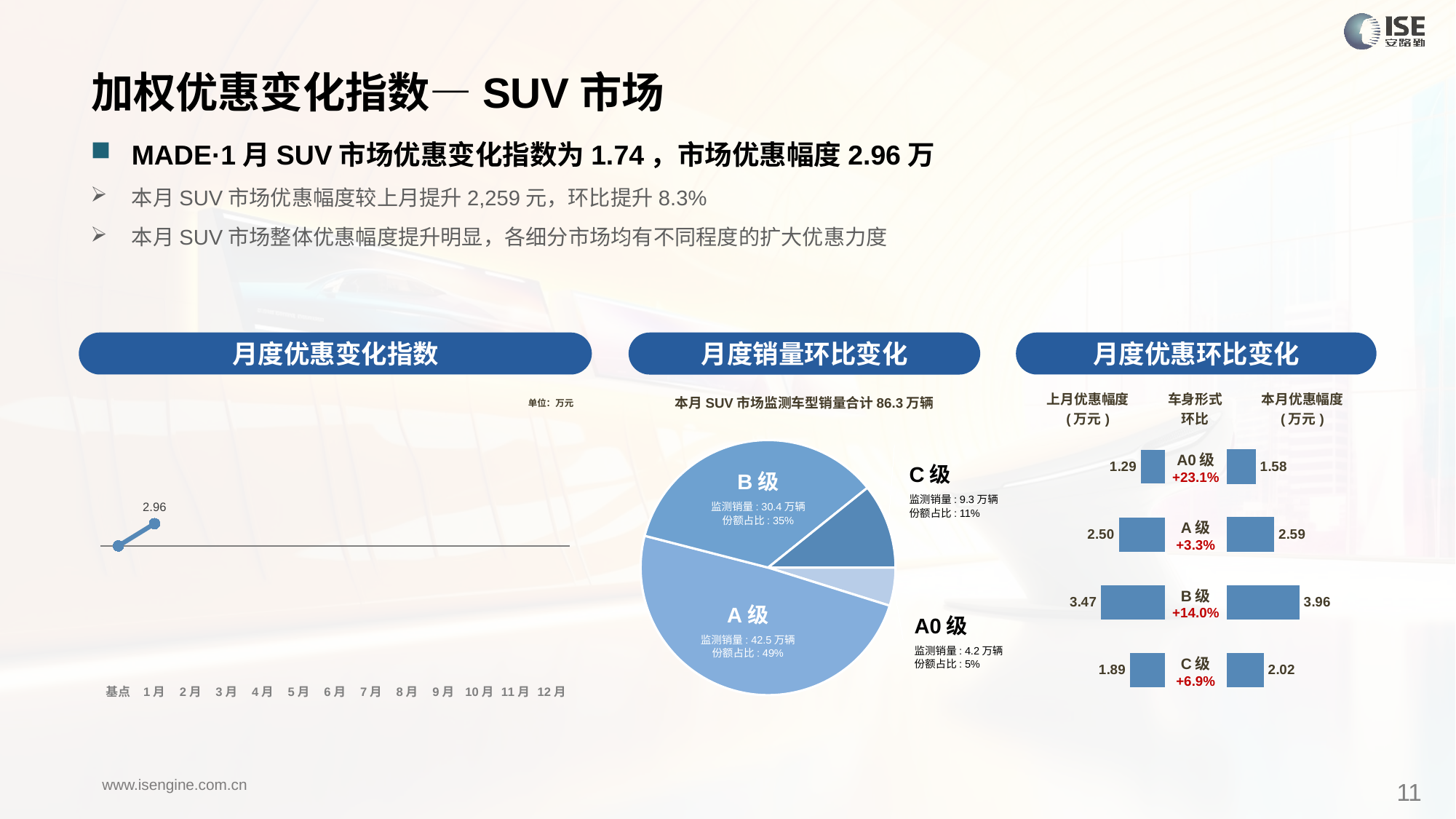

加权优惠变化指数—SUV市场
MADE·1月SUV市场优惠变化指数为1.74，市场优惠幅度2.96万
本月SUV市场优惠幅度较上月提升2,259元，环比提升8.3%
本月SUV市场整体优惠幅度提升明显，各细分市场均有不同程度的扩大优惠力度
月度优惠变化指数

月度优惠环比变化

月度销量环比变化

本月SUV市场监测车型销量合计86.3万辆

### Chart

| Category | 细分市场 |
|---|---|
| A0级 | 41722.000000004715 |
| A级 | 424641.00000002654 |
| B级 | 304097.0000000282 |
| C级 | 92944.0000000076 |
C级
监测销量: 9.3万辆
份额占比: 11%
B级
监测销量: 26.0万辆
份额占比: 34%
B级
监测销量: 30.4万辆
份额占比: 35%
A级
监测销量: 38.8万辆
份额占比: 50%
A级
监测销量: 42.5万辆
份额占比: 49%
A0级
监测销量: 4.2万辆
份额占比: 5%

### Chart

| Category | Y2024 |
|---|---|
| 基点 | 0.0 |
| 1月 | 1.74 |
| 2月 | None |
| 3月 | None |
| 4月 | None |
| 5月 | None |
| 6月 | None |
| 7月 | None |
| 8月 | None |
| 9月 | None |
| 10月 | None |
| 11月 | None |
| 12月 | None |
| 上月优惠幅度 (万元) | 车身形式 环比 | 本月优惠幅度 (万元) |
| --- | --- | --- |
单位：万元
| A0级 +23.1% |
| --- |
| A级 +3.3% |
| B级 +14.0% |
| C级 +6.9% |

### Chart

| Category | 优惠幅度 |
|---|---|
| A0 | 1.29 |
| A | 2.5 |
| B | 3.47 |
| C | 1.89 |

### Chart

| Category | 优惠幅度 |
|---|---|
| A0 | 1.5839463592349747 |
| A | 2.5868149095352897 |
| B | 3.9585291535264973 |
| C | 2.0185619297642625 |
11